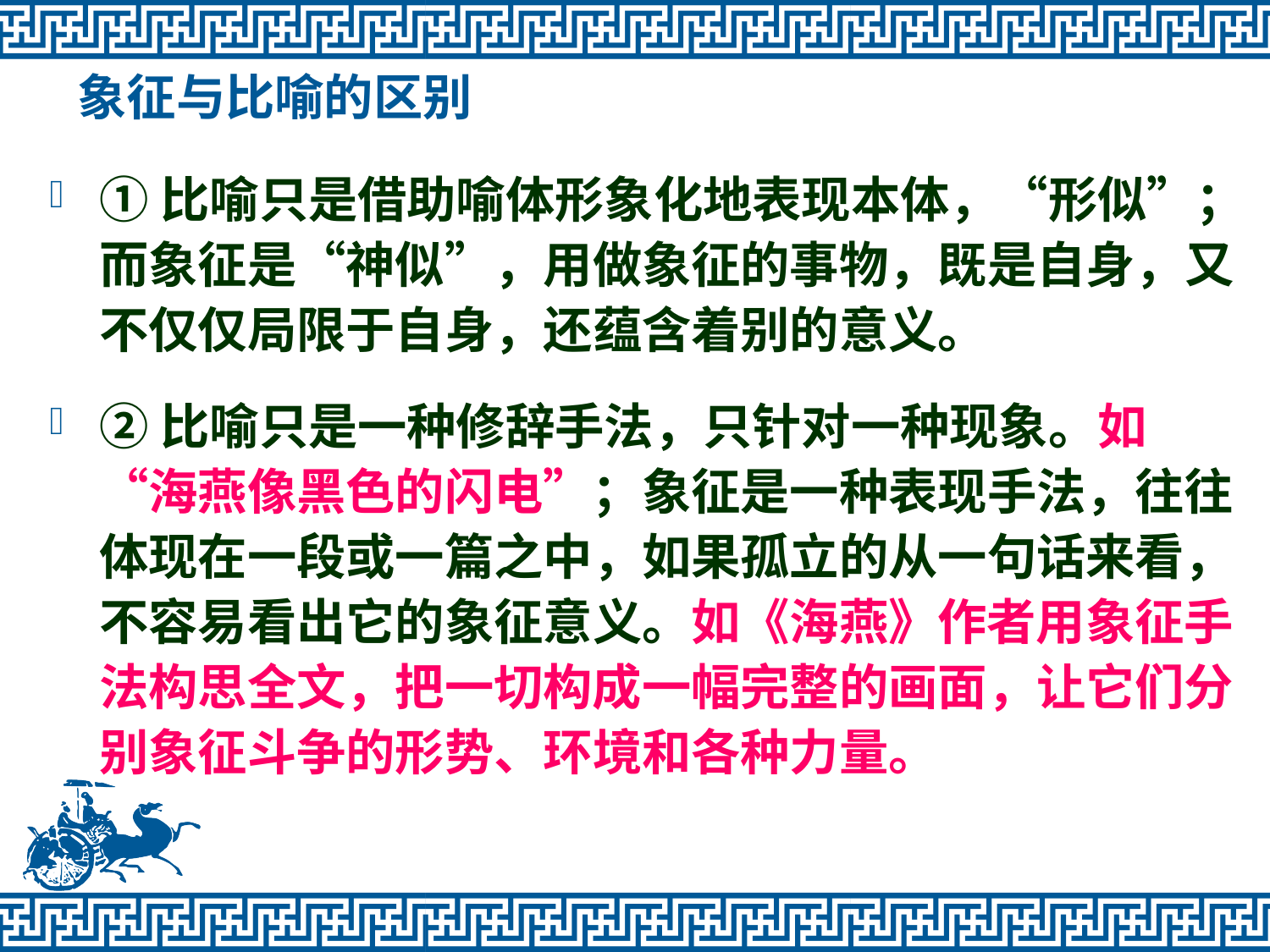

# 象征与比喻的区别
①比喻只是借助喻体形象化地表现本体，“形似”；而象征是“神似”，用做象征的事物，既是自身，又不仅仅局限于自身，还蕴含着别的意义。
②比喻只是一种修辞手法，只针对一种现象。如“海燕像黑色的闪电”；象征是一种表现手法，往往体现在一段或一篇之中，如果孤立的从一句话来看，不容易看出它的象征意义。如《海燕》作者用象征手法构思全文，把一切构成一幅完整的画面，让它们分别象征斗争的形势、环境和各种力量。